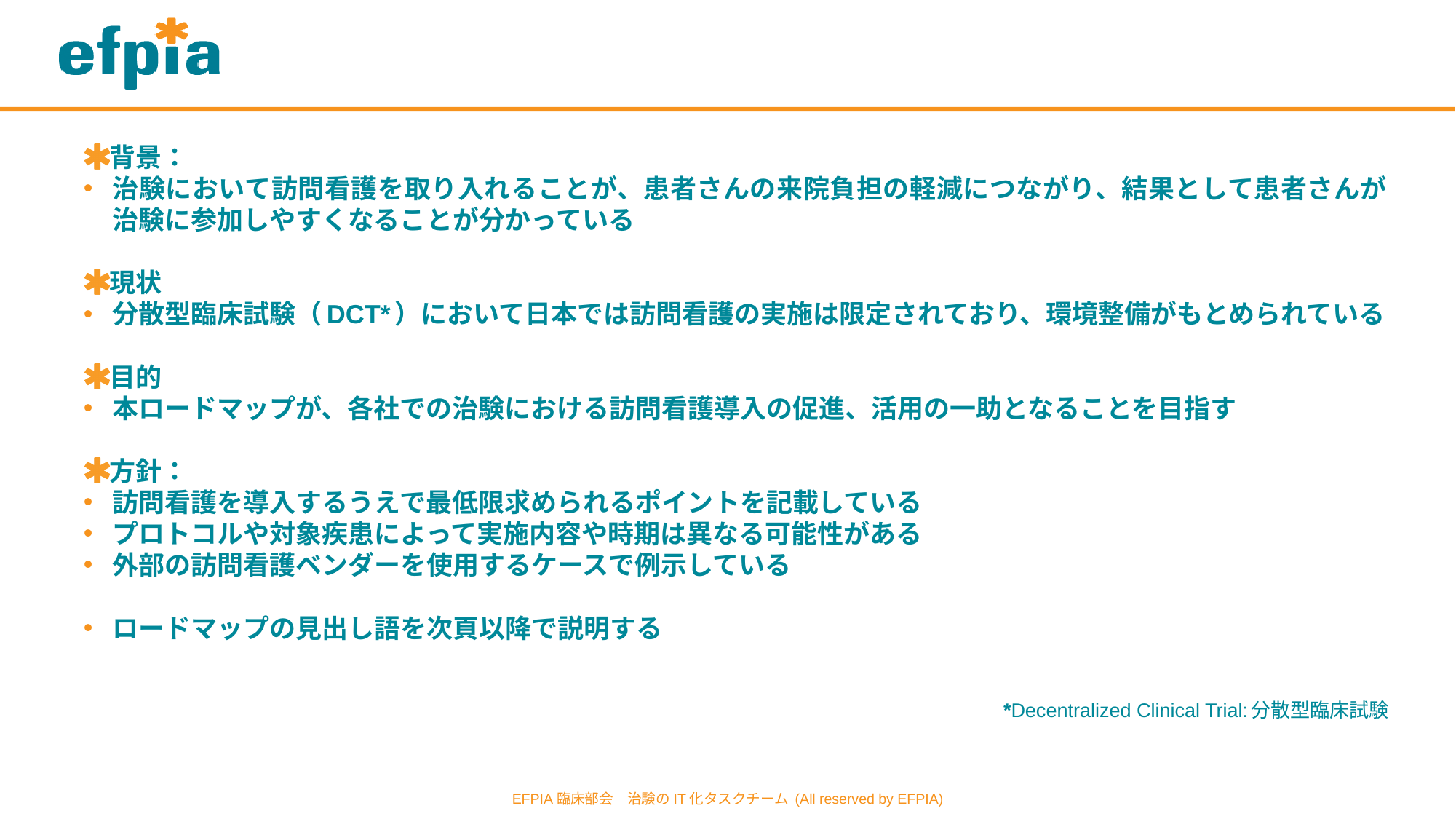

背景：
治験において訪問看護を取り入れることが、患者さんの来院負担の軽減につながり、結果として患者さんが治験に参加しやすくなることが分かっている

現状
分散型臨床試験（DCT*）において日本では訪問看護の実施は限定されており、環境整備がもとめられている

目的
本ロードマップが、各社での治験における訪問看護導入の促進、活用の一助となることを目指す

方針：
訪問看護を導入するうえで最低限求められるポイントを記載している
プロトコルや対象疾患によって実施内容や時期は異なる可能性がある
外部の訪問看護ベンダーを使用するケースで例示している

ロードマップの見出し語を次頁以降で説明する

*Decentralized Clinical Trial:分散型臨床試験

EFPIA臨床部会　治験のIT化タスクチーム (All reserved by EFPIA)